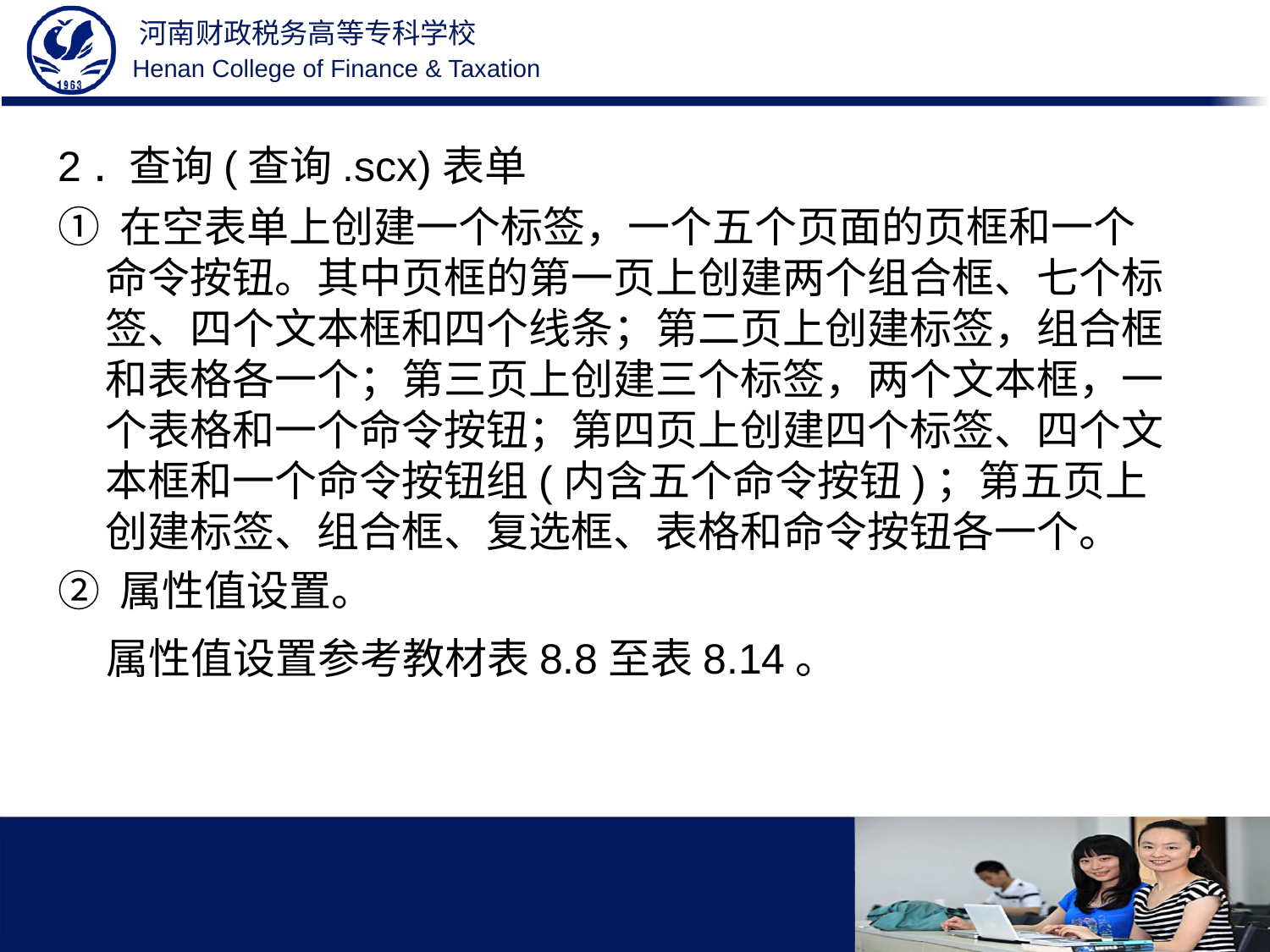

2 . 查询(查询.scx)表单
① 在空表单上创建一个标签，一个五个页面的页框和一个命令按钮。其中页框的第一页上创建两个组合框、七个标签、四个文本框和四个线条；第二页上创建标签，组合框和表格各一个；第三页上创建三个标签，两个文本框，一个表格和一个命令按钮；第四页上创建四个标签、四个文本框和一个命令按钮组(内含五个命令按钮)；第五页上创建标签、组合框、复选框、表格和命令按钮各一个。
② 属性值设置。
    属性值设置参考教材表8.8至表8.14。